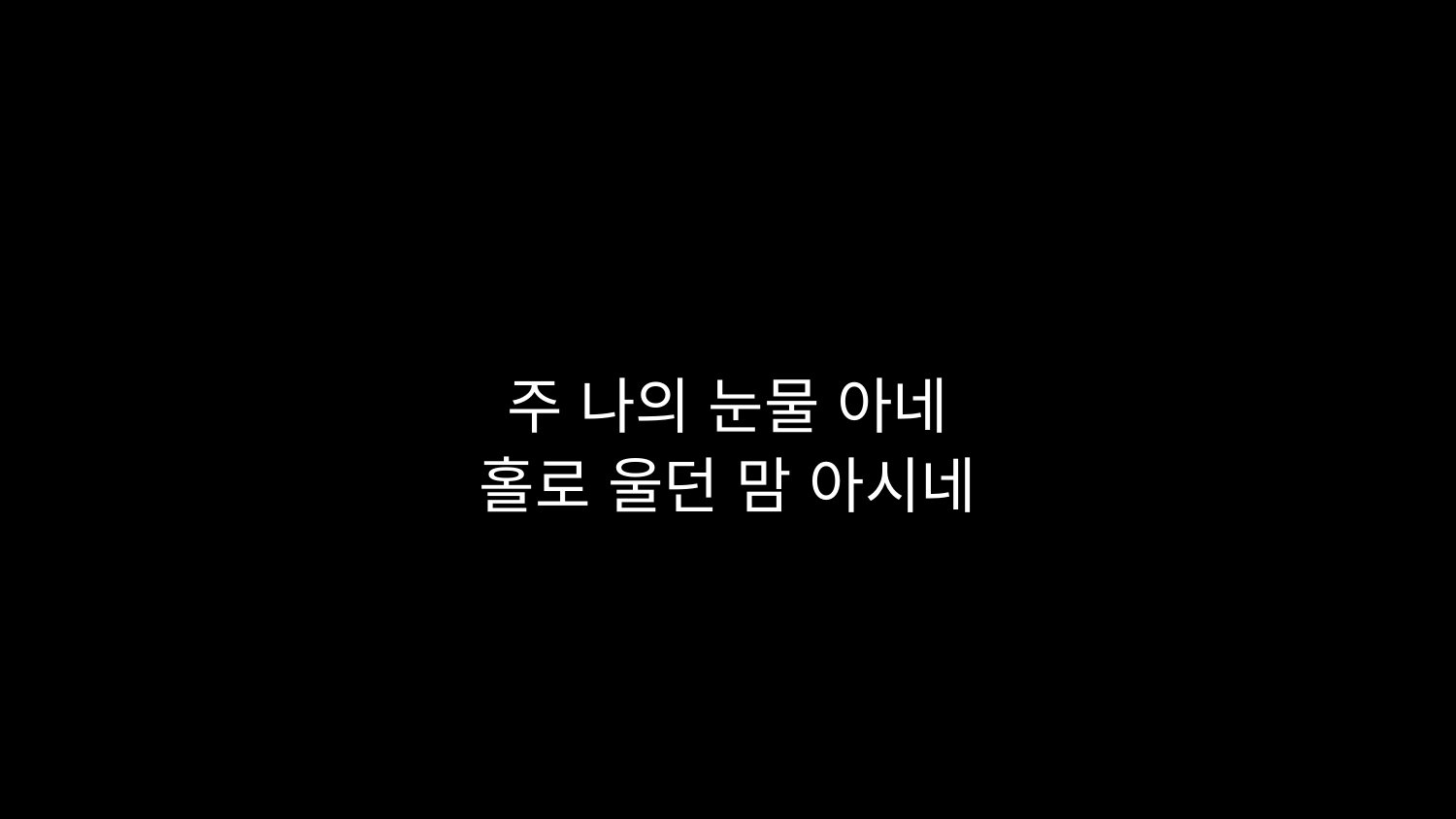

# 주 나의 눈물 아네 홀로 울던 맘 아시네